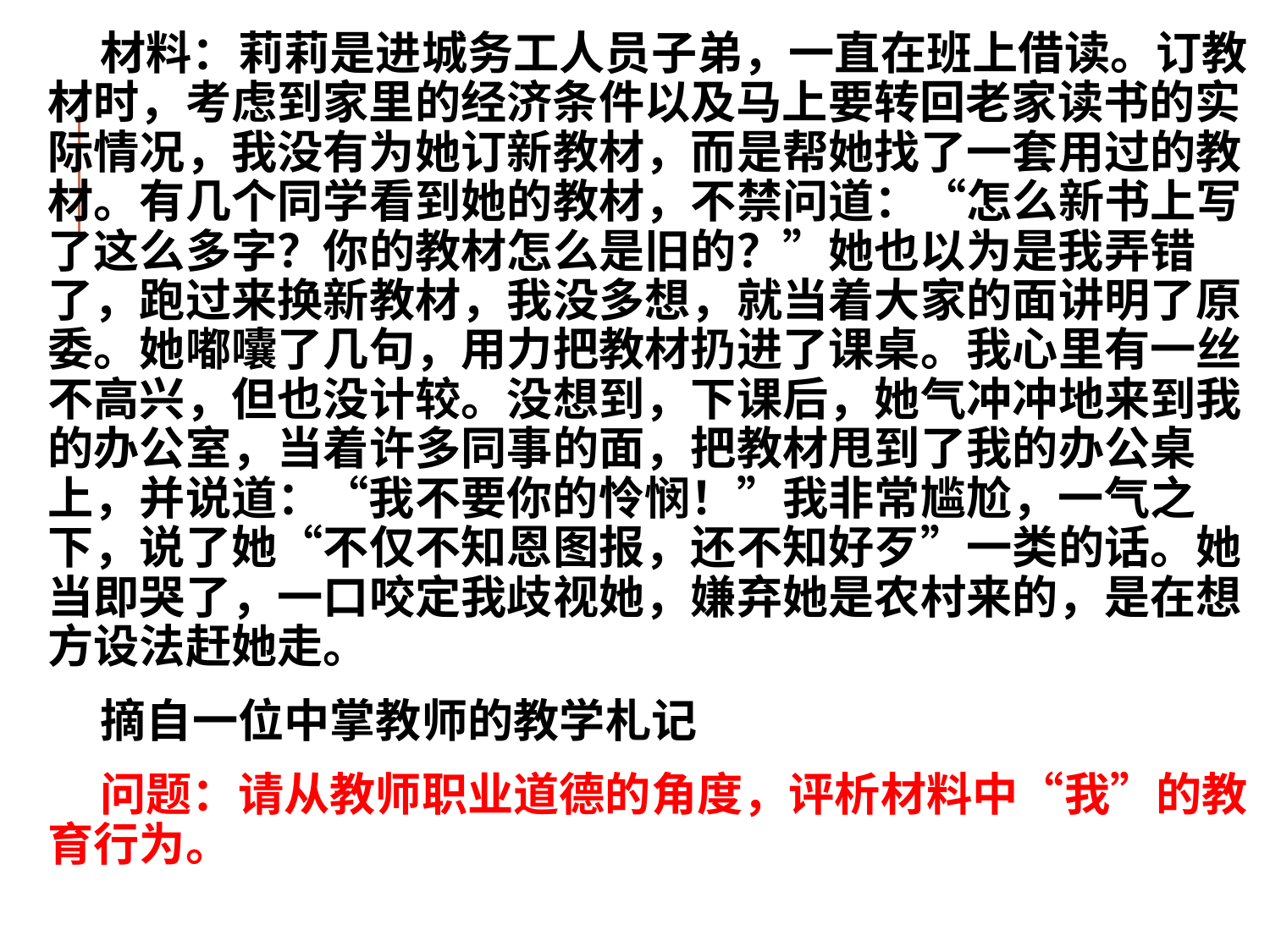

材料：莉莉是进城务工人员子弟，一直在班上借读。订教材时，考虑到家里的经济条件以及马上要转回老家读书的实际情况，我没有为她订新教材，而是帮她找了一套用过的教材。有几个同学看到她的教材，不禁问道：“怎么新书上写了这么多字？你的教材怎么是旧的？”她也以为是我弄错了，跑过来换新教材，我没多想，就当着大家的面讲明了原委。她嘟囔了几句，用力把教材扔进了课桌。我心里有一丝不高兴，但也没计较。没想到，下课后，她气冲冲地来到我的办公室，当着许多同事的面，把教材甩到了我的办公桌上，并说道：“我不要你的怜悯！”我非常尴尬，一气之下，说了她“不仅不知恩图报，还不知好歹”一类的话。她当即哭了，一口咬定我歧视她，嫌弃她是农村来的，是在想方设法赶她走。
    摘自一位中掌教师的教学札记
    问题：请从教师职业道德的角度，评析材料中“我”的教育行为。